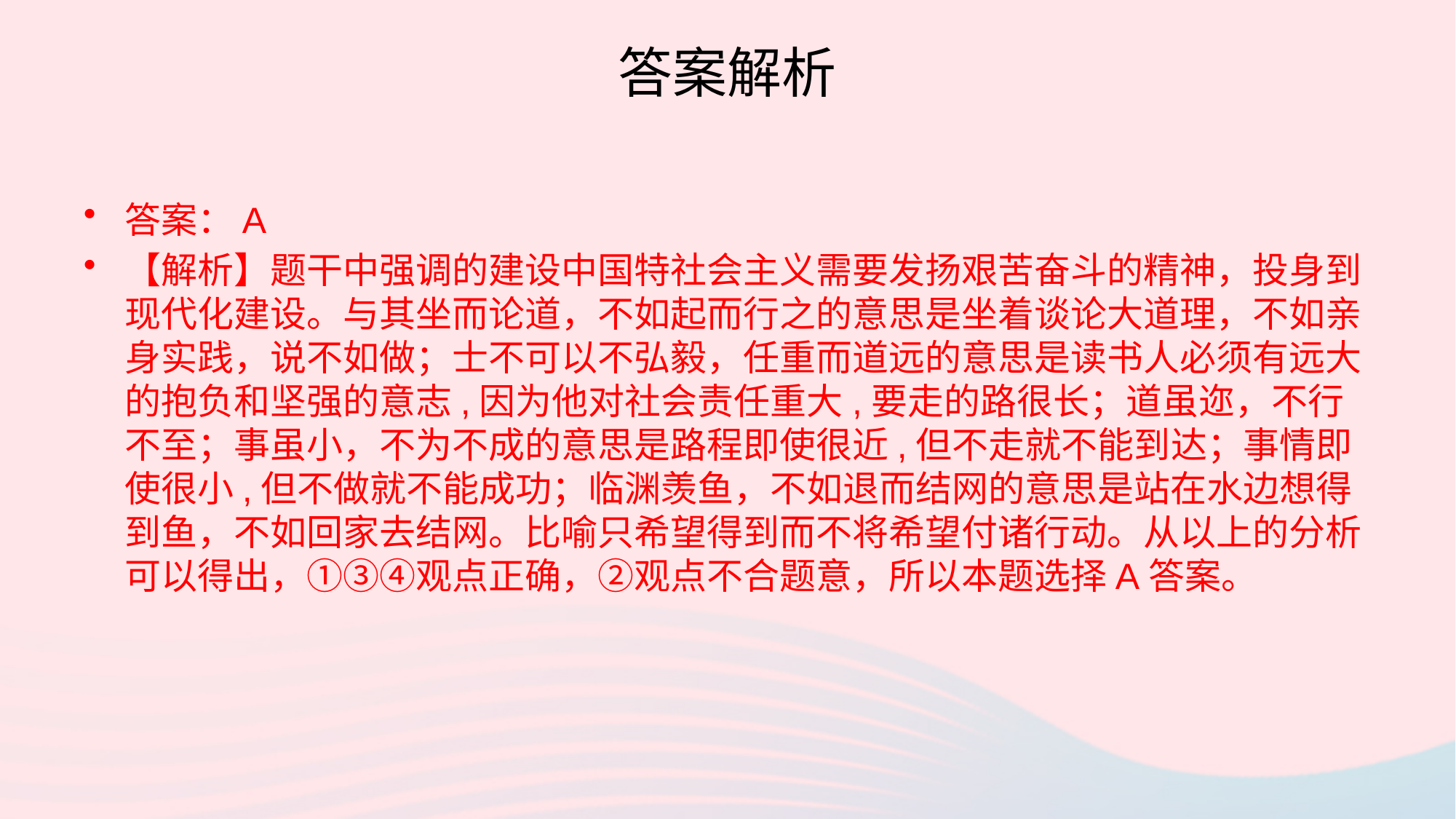

# 答案解析
答案：A
【解析】题干中强调的建设中国特社会主义需要发扬艰苦奋斗的精神，投身到现代化建设。与其坐而论道，不如起而行之的意思是坐着谈论大道理，不如亲身实践，说不如做；士不可以不弘毅，任重而道远的意思是读书人必须有远大的抱负和坚强的意志,因为他对社会责任重大,要走的路很长；道虽迩，不行不至；事虽小，不为不成的意思是路程即使很近,但不走就不能到达；事情即使很小,但不做就不能成功；临渊羡鱼，不如退而结网的意思是站在水边想得到鱼，不如回家去结网。比喻只希望得到而不将希望付诸行动。从以上的分析可以得出，①③④观点正确，②观点不合题意，所以本题选择A答案。